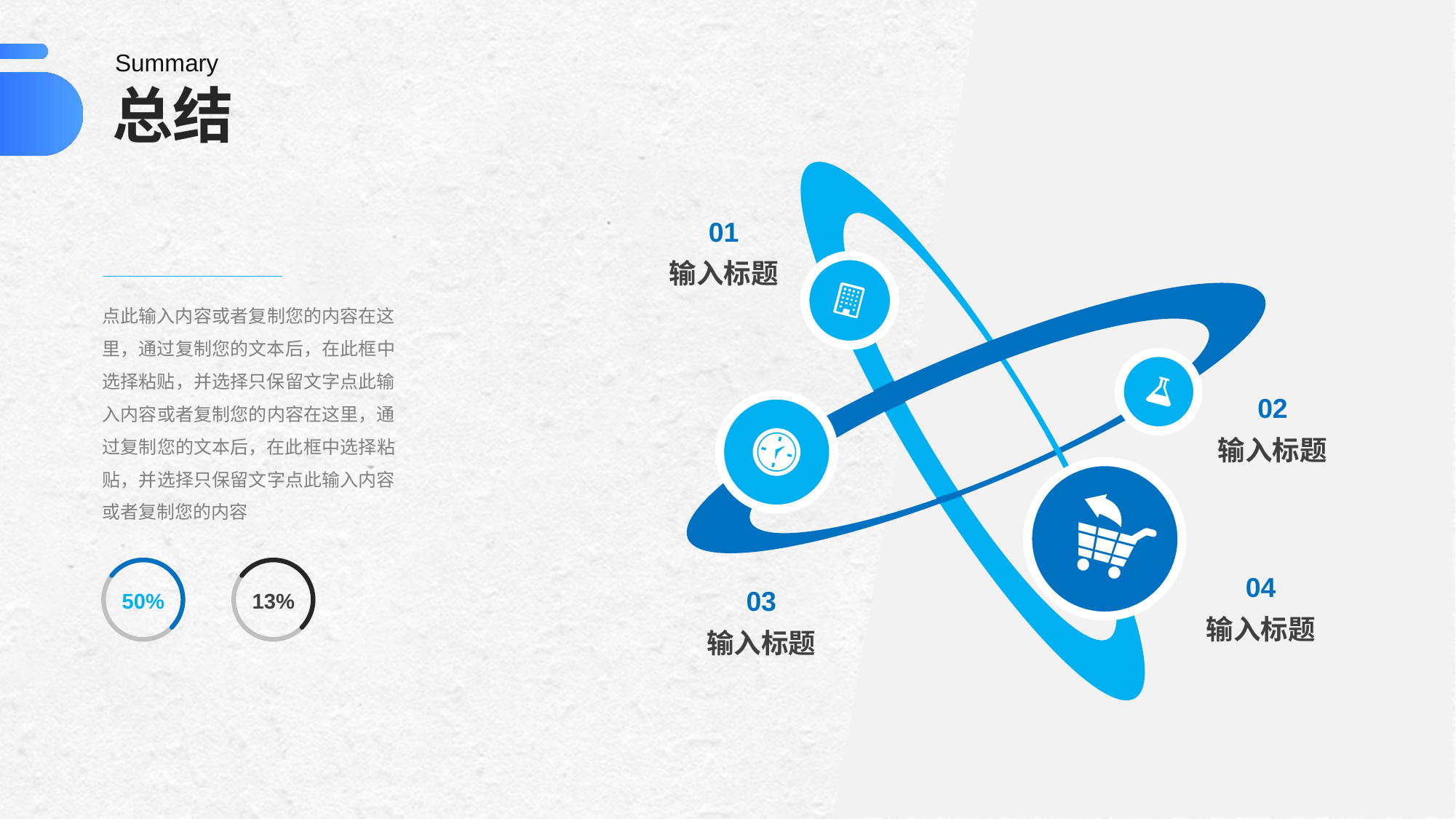

Summary

总结
01
输入标题

点此输入内容或者复制您的内容在这里，通过复制您的文本后，在此框中选择粘贴，并选择只保留文字点此输入内容或者复制您的内容在这里，通过复制您的文本后，在此框中选择粘贴，并选择只保留文字点此输入内容或者复制您的内容
02
输入标题
04

03
50%
13%
输入标题
输入标题